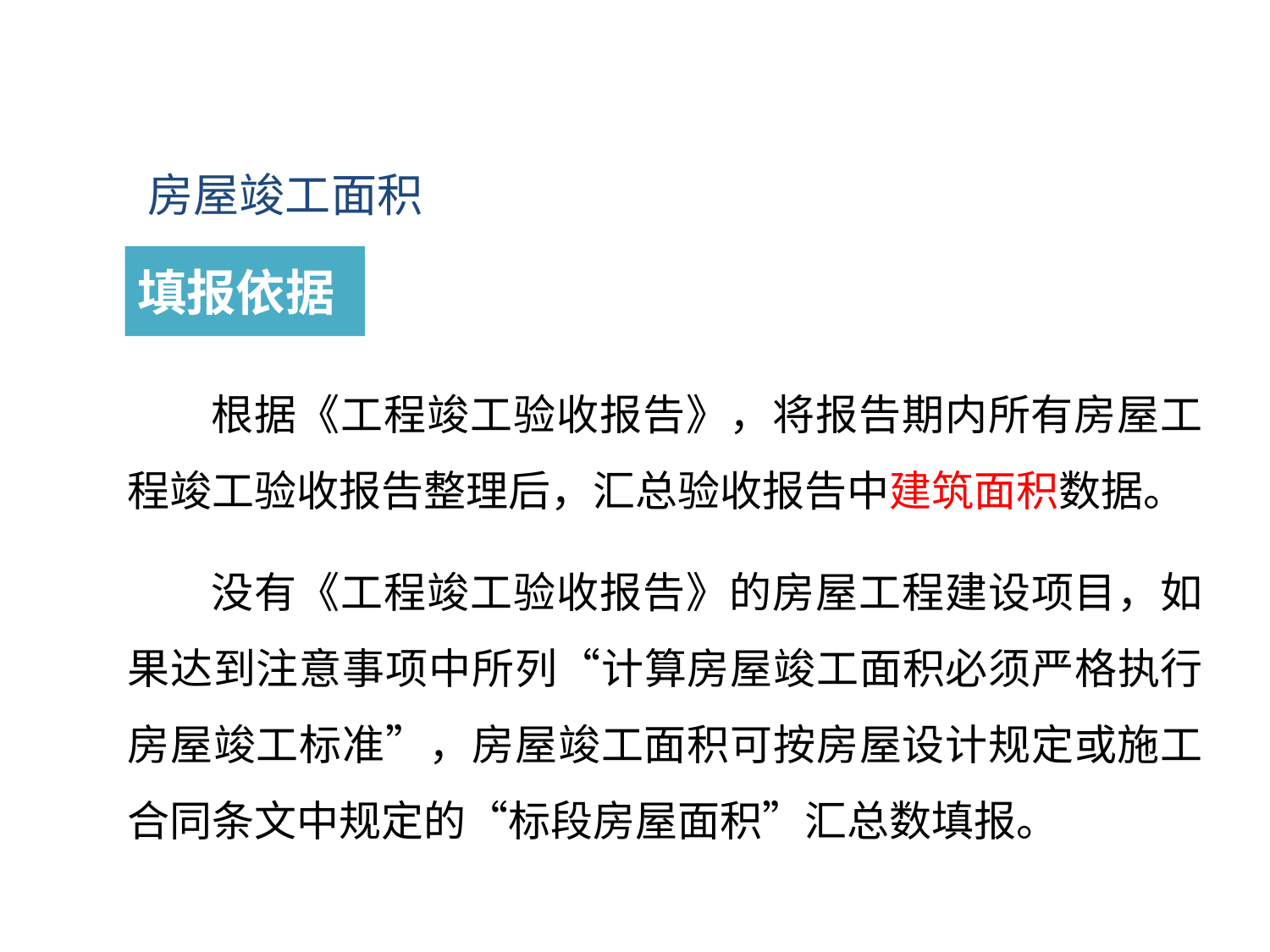

房屋竣工面积
填报依据
       根据《工程竣工验收报告》，将报告期内所有房屋工程竣工验收报告整理后，汇总验收报告中建筑面积数据。

       没有《工程竣工验收报告》的房屋工程建设项目，如果达到注意事项中所列“计算房屋竣工面积必须严格执行房屋竣工标准”，房屋竣工面积可按房屋设计规定或施工合同条文中规定的“标段房屋面积”汇总数填报。